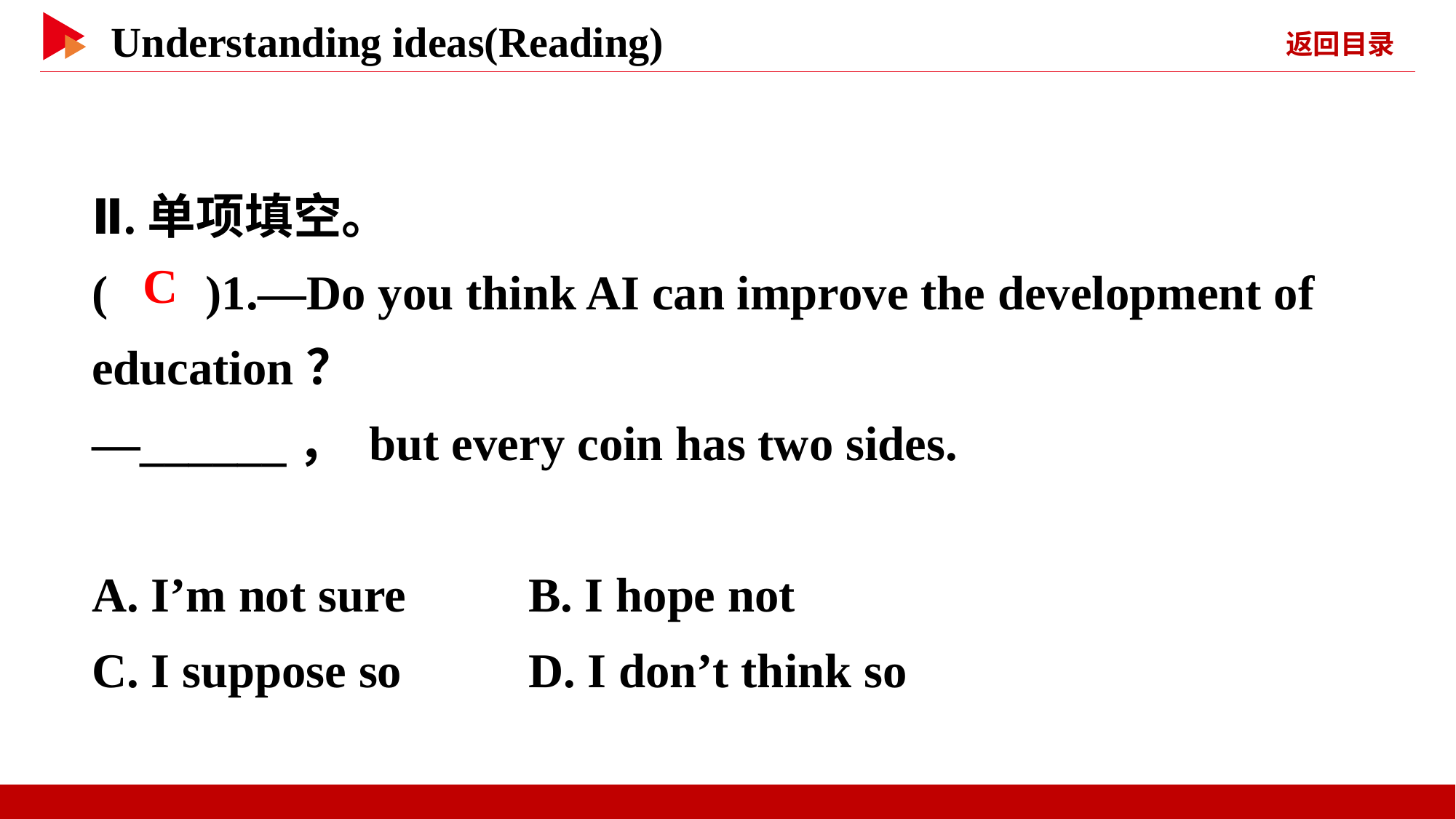

Ⅱ.单项填空。
(        )1.—Do you think AI can improve the development of education？
—______， but every coin has two sides.
A. I’m not sure		B. I hope not
C. I suppose so		D. I don’t think so
   C